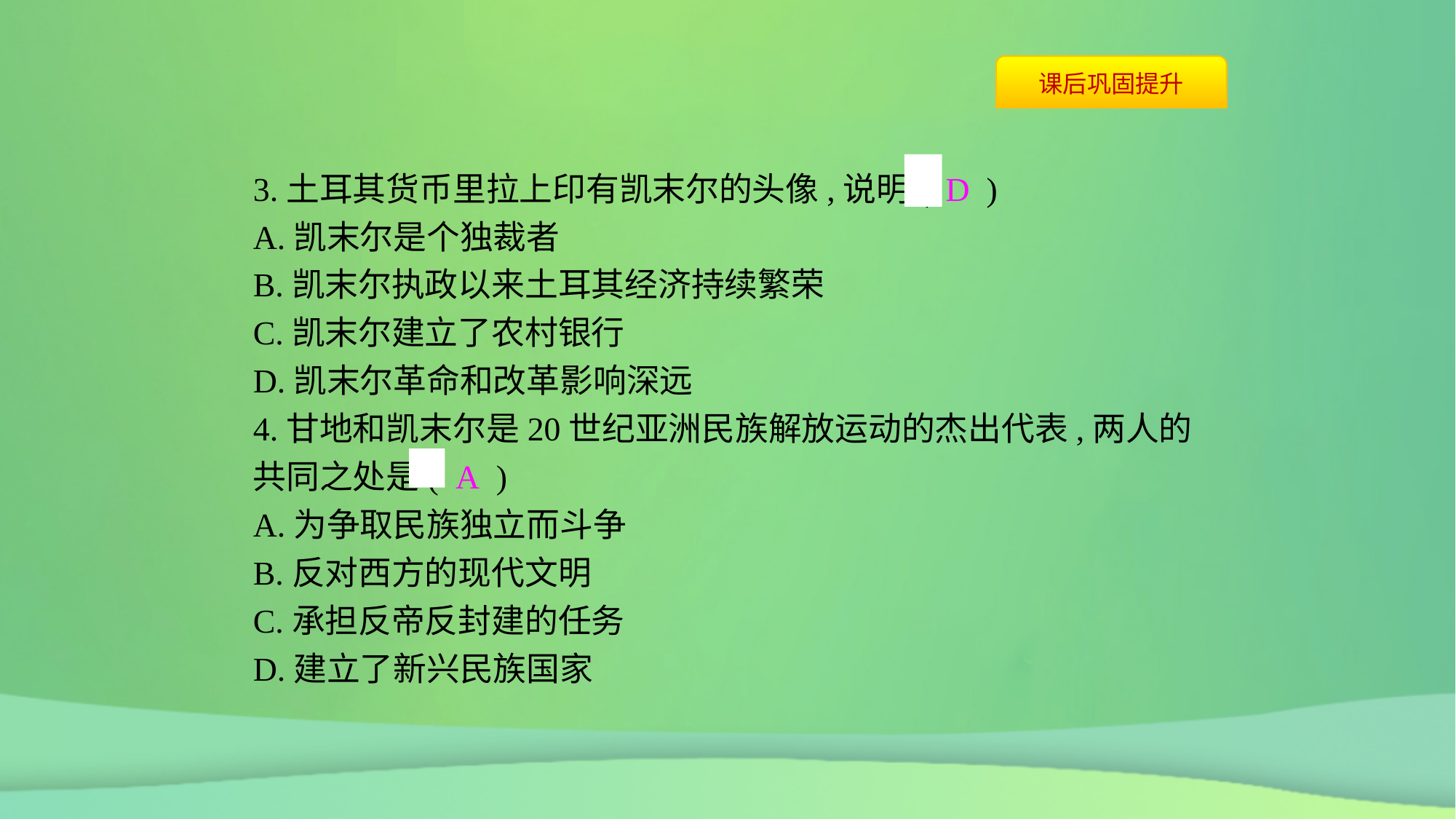

3.土耳其货币里拉上印有凯末尔的头像,说明(  D  )
A.凯末尔是个独裁者
B.凯末尔执政以来土耳其经济持续繁荣
C.凯末尔建立了农村银行
D.凯末尔革命和改革影响深远
4.甘地和凯末尔是20世纪亚洲民族解放运动的杰出代表,两人的共同之处是(  A  )
A.为争取民族独立而斗争
B.反对西方的现代文明
C.承担反帝反封建的任务
D.建立了新兴民族国家